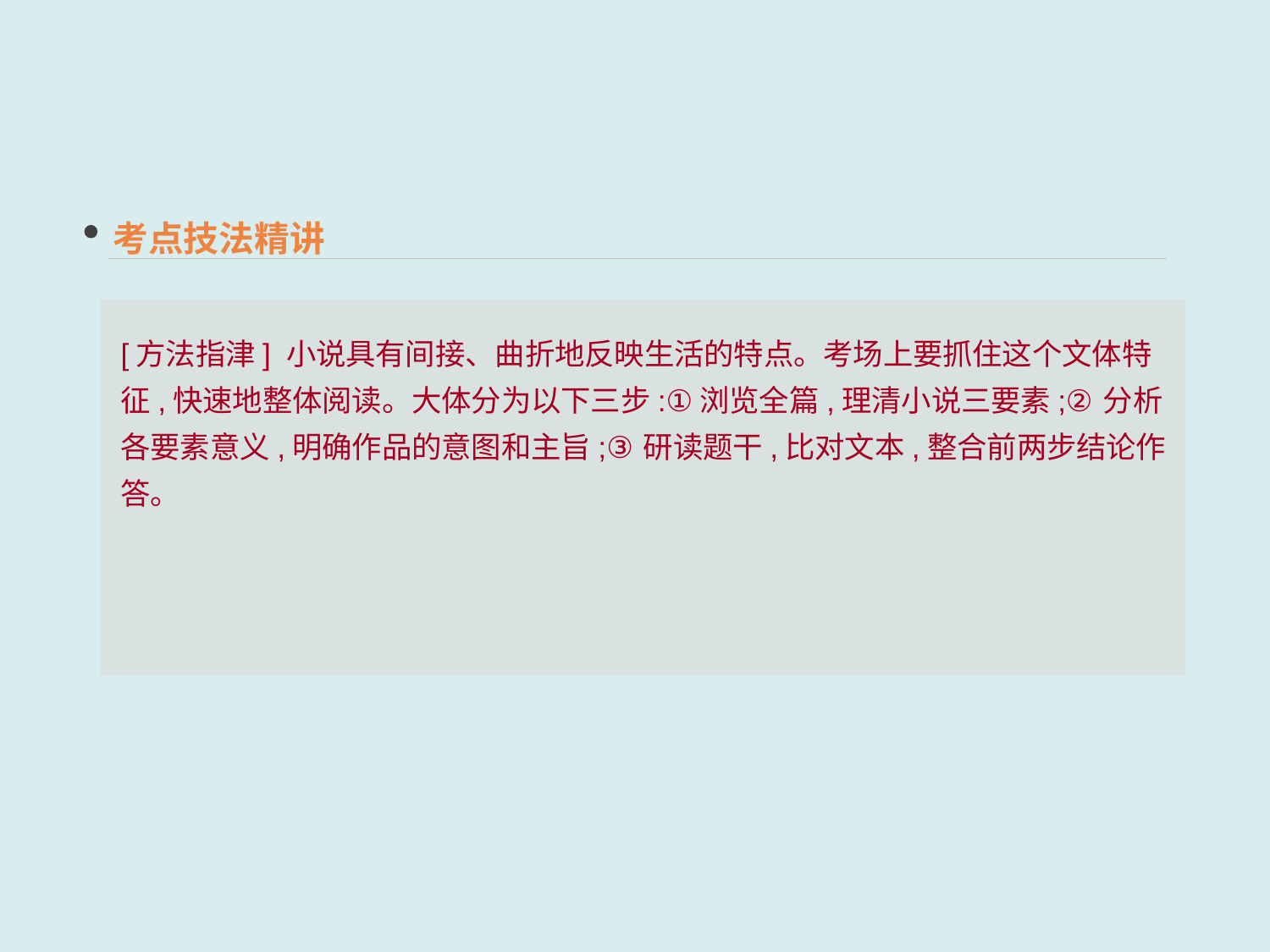

考点技法精讲

[方法指津] 小说具有间接、曲折地反映生活的特点。考场上要抓住这个文体特征,快速地整体阅读。大体分为以下三步:①浏览全篇,理清小说三要素;②分析各要素意义,明确作品的意图和主旨;③研读题干,比对文本,整合前两步结论作答。